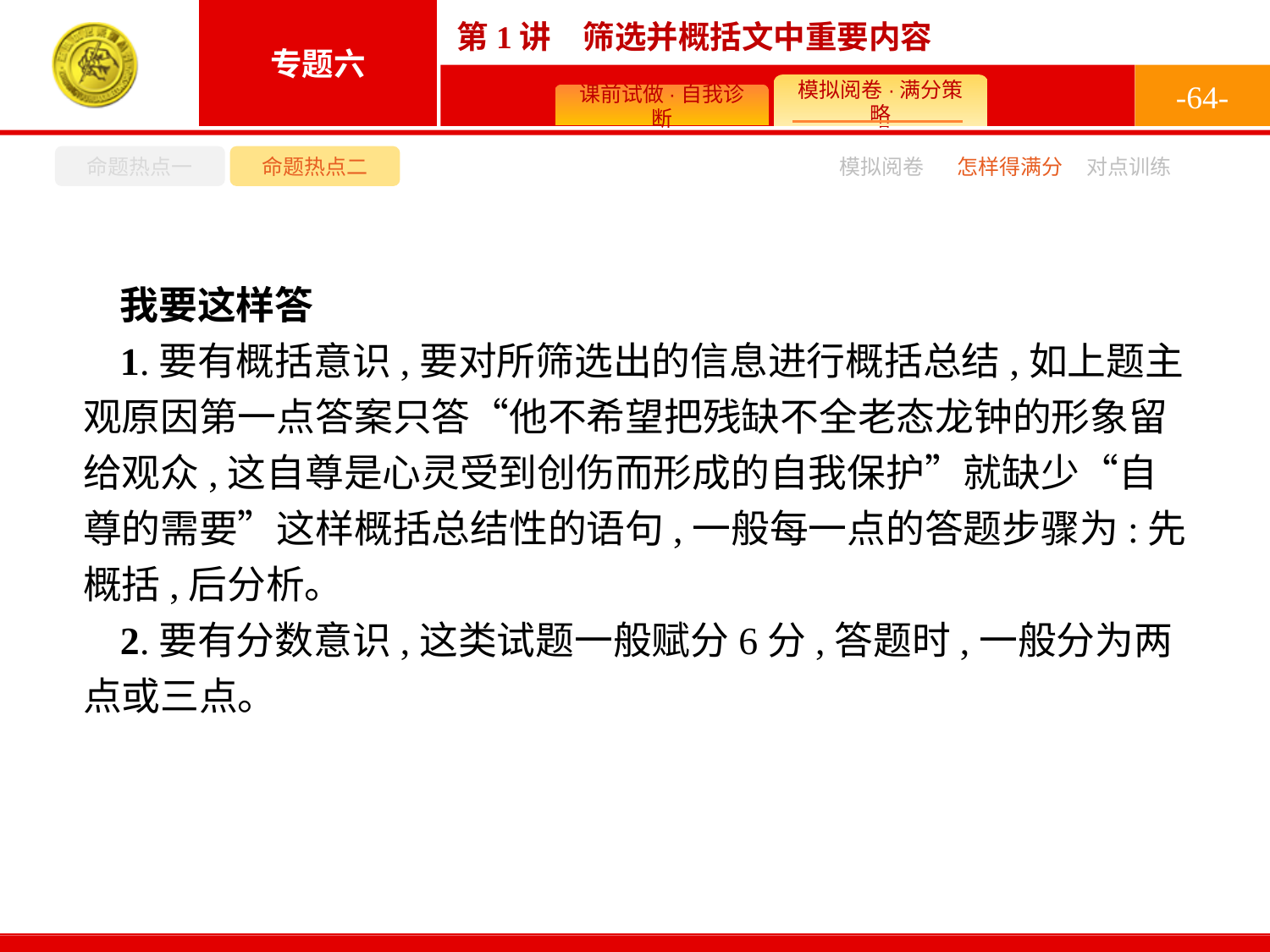

-64-
命题热点一
命题热点二
怎样得满分
模拟阅卷
对点训练
我要这样答
1.要有概括意识,要对所筛选出的信息进行概括总结,如上题主观原因第一点答案只答“他不希望把残缺不全老态龙钟的形象留给观众,这自尊是心灵受到创伤而形成的自我保护”就缺少“自尊的需要”这样概括总结性的语句,一般每一点的答题步骤为:先概括,后分析。
2.要有分数意识,这类试题一般赋分6分,答题时,一般分为两点或三点。